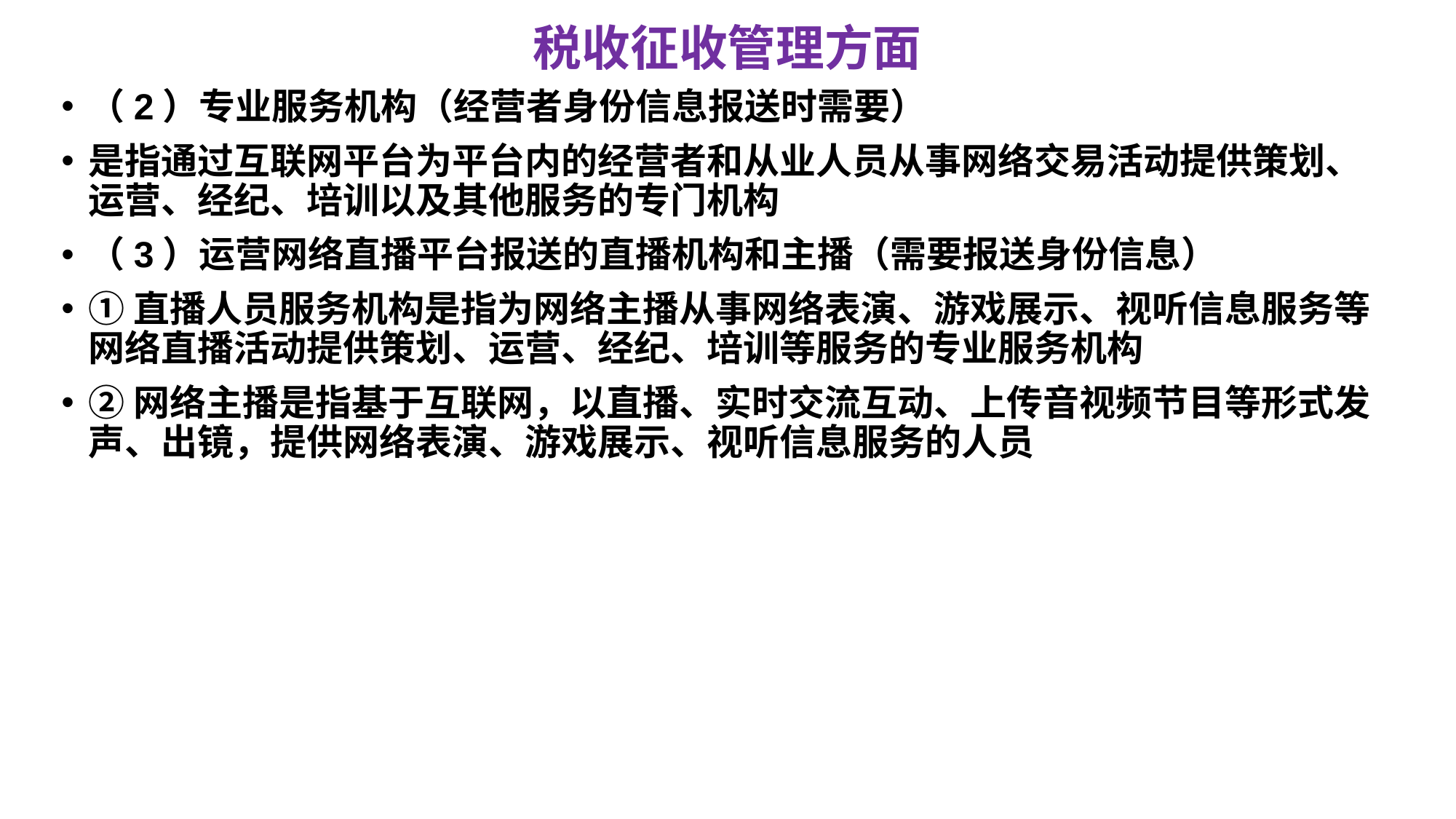

# 税收征收管理方面
（2）专业服务机构（经营者身份信息报送时需要）
是指通过互联网平台为平台内的经营者和从业人员从事网络交易活动提供策划、运营、经纪、培训以及其他服务的专门机构
（3）运营网络直播平台报送的直播机构和主播（需要报送身份信息）
①直播人员服务机构是指为网络主播从事网络表演、游戏展示、视听信息服务等网络直播活动提供策划、运营、经纪、培训等服务的专业服务机构
②网络主播是指基于互联网，以直播、实时交流互动、上传音视频节目等形式发声、出镜，提供网络表演、游戏展示、视听信息服务的人员